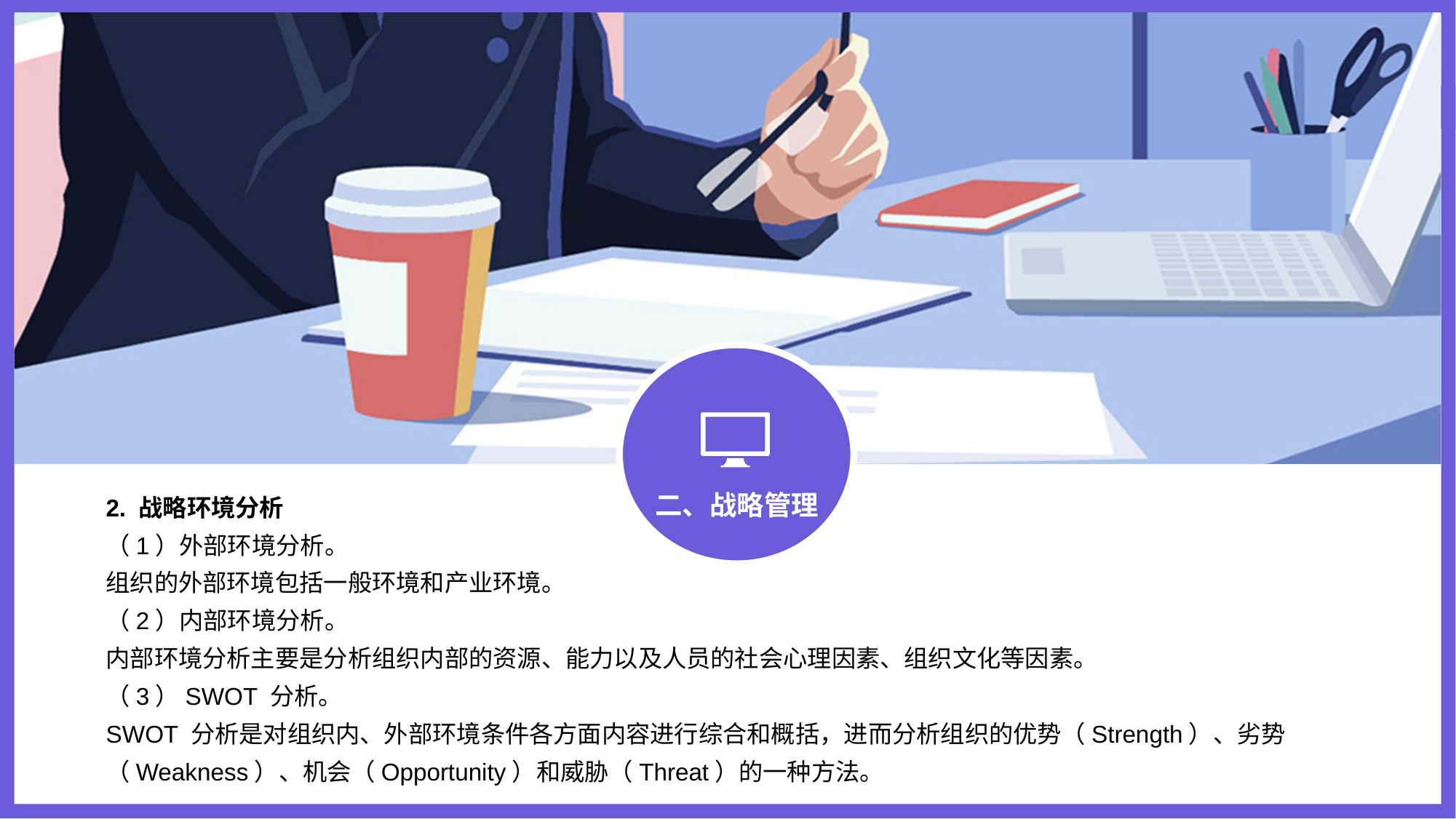

二、战略管理
2. 战略环境分析
（1）外部环境分析。
组织的外部环境包括一般环境和产业环境。
（2）内部环境分析。
内部环境分析主要是分析组织内部的资源、能力以及人员的社会心理因素、组织文化等因素。
（3）SWOT 分析。
SWOT 分析是对组织内、外部环境条件各方面内容进行综合和概括，进而分析组织的优势（Strength）、劣势（Weakness）、机会（Opportunity）和威胁（Threat）的一种方法。